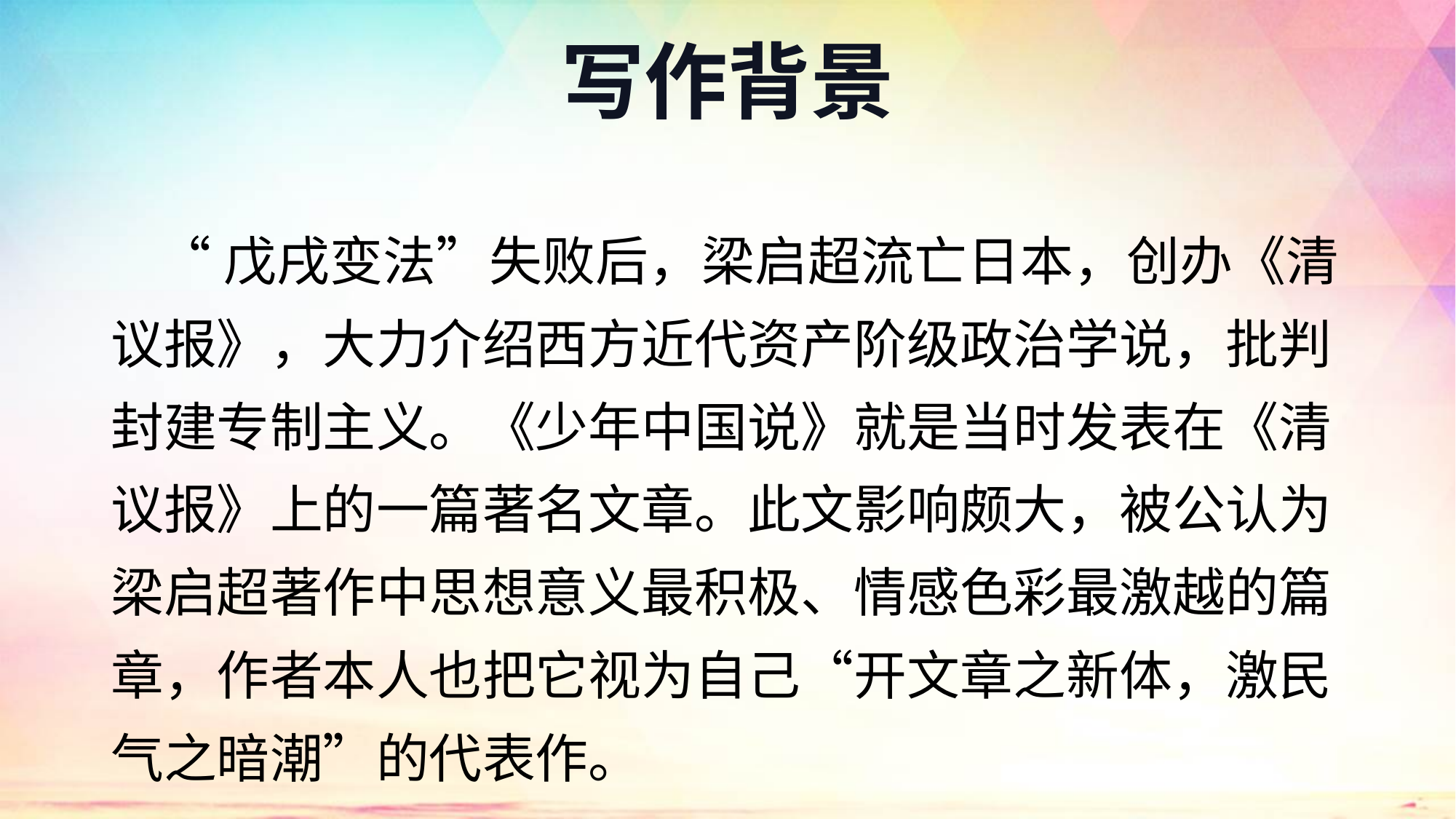

写作背景
    “戊戌变法”失败后，梁启超流亡日本，创办《清议报》，大力介绍西方近代资产阶级政治学说，批判封建专制主义。《少年中国说》就是当时发表在《清议报》上的一篇著名文章。此文影响颇大，被公认为梁启超著作中思想意义最积极、情感色彩最激越的篇章，作者本人也把它视为自己“开文章之新体，激民气之暗潮”的代表作。